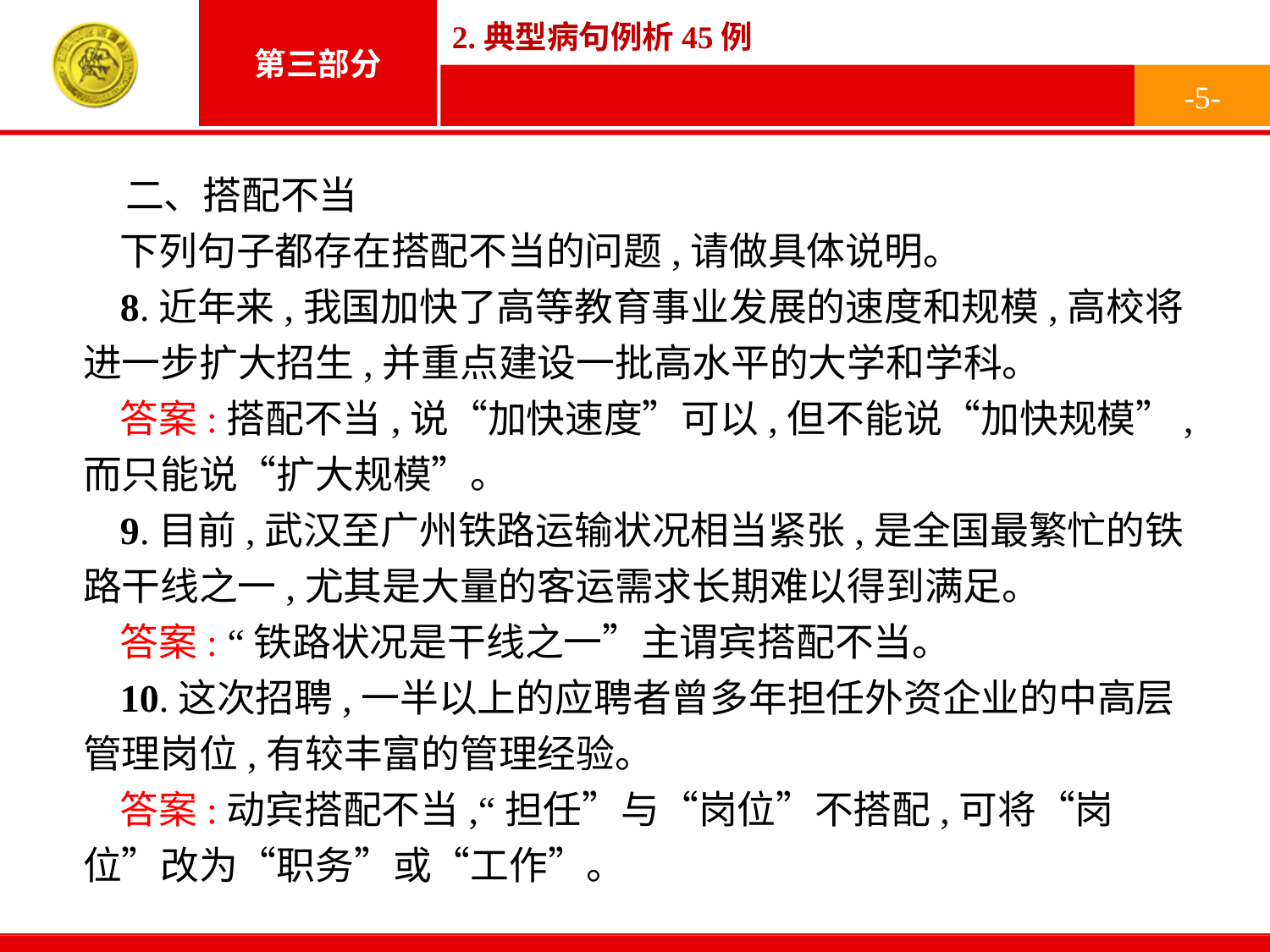

-5-
二、搭配不当
下列句子都存在搭配不当的问题,请做具体说明。
8.近年来,我国加快了高等教育事业发展的速度和规模,高校将进一步扩大招生,并重点建设一批高水平的大学和学科。
答案:搭配不当,说“加快速度”可以,但不能说“加快规模”,而只能说“扩大规模”。
9.目前,武汉至广州铁路运输状况相当紧张,是全国最繁忙的铁路干线之一,尤其是大量的客运需求长期难以得到满足。
答案: “铁路状况是干线之一”主谓宾搭配不当。
10.这次招聘,一半以上的应聘者曾多年担任外资企业的中高层管理岗位,有较丰富的管理经验。
答案:动宾搭配不当,“担任”与“岗位”不搭配,可将“岗位”改为“职务”或“工作”。